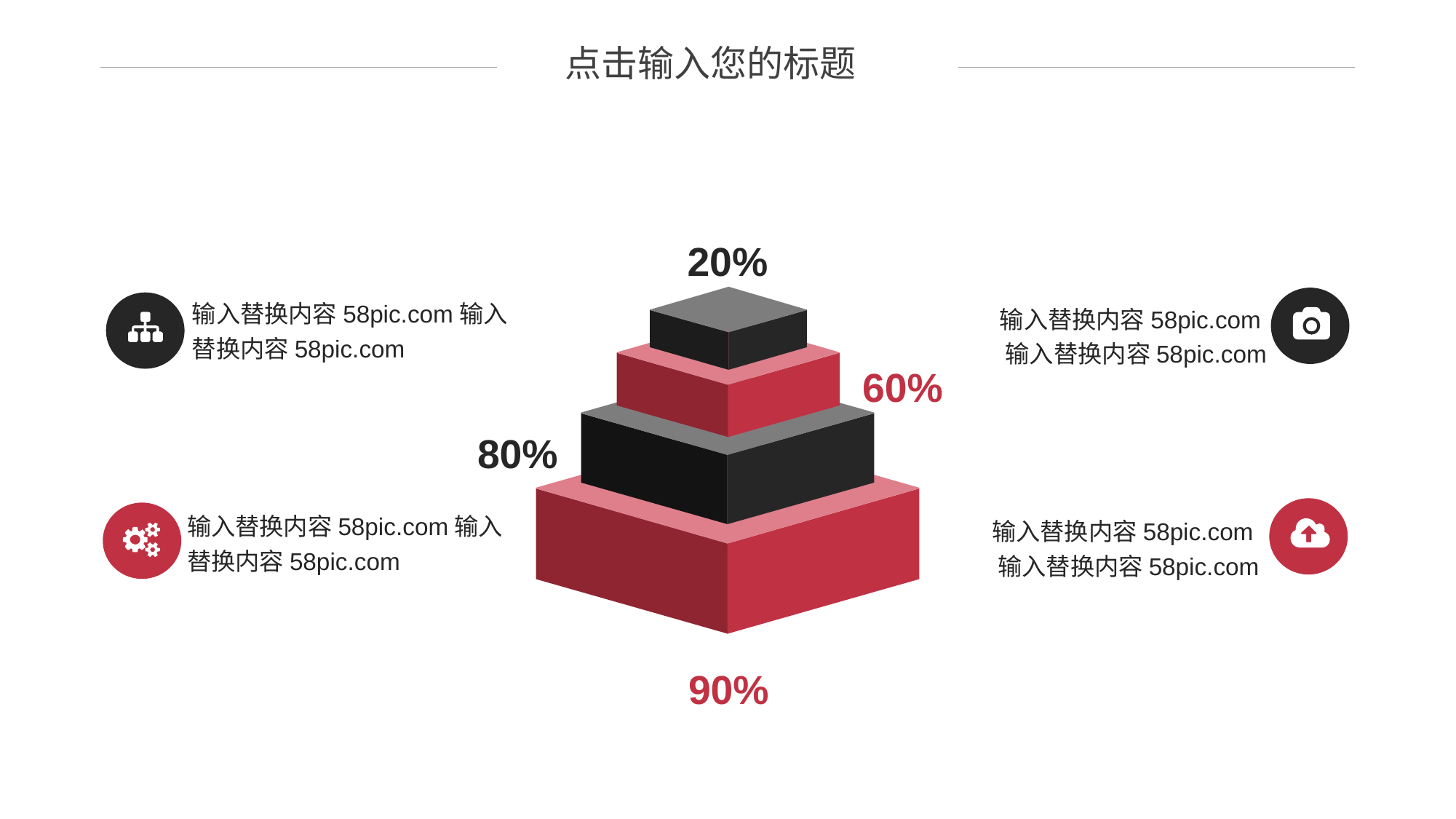

点击输入您的标题
20%

输入替换内容58pic.com输入替换内容58pic.com

输入替换内容58pic.com输入替换内容58pic.com

60%

80%

输入替换内容58pic.com输入替换内容58pic.com

输入替换内容58pic.com输入替换内容58pic.com
90%
5